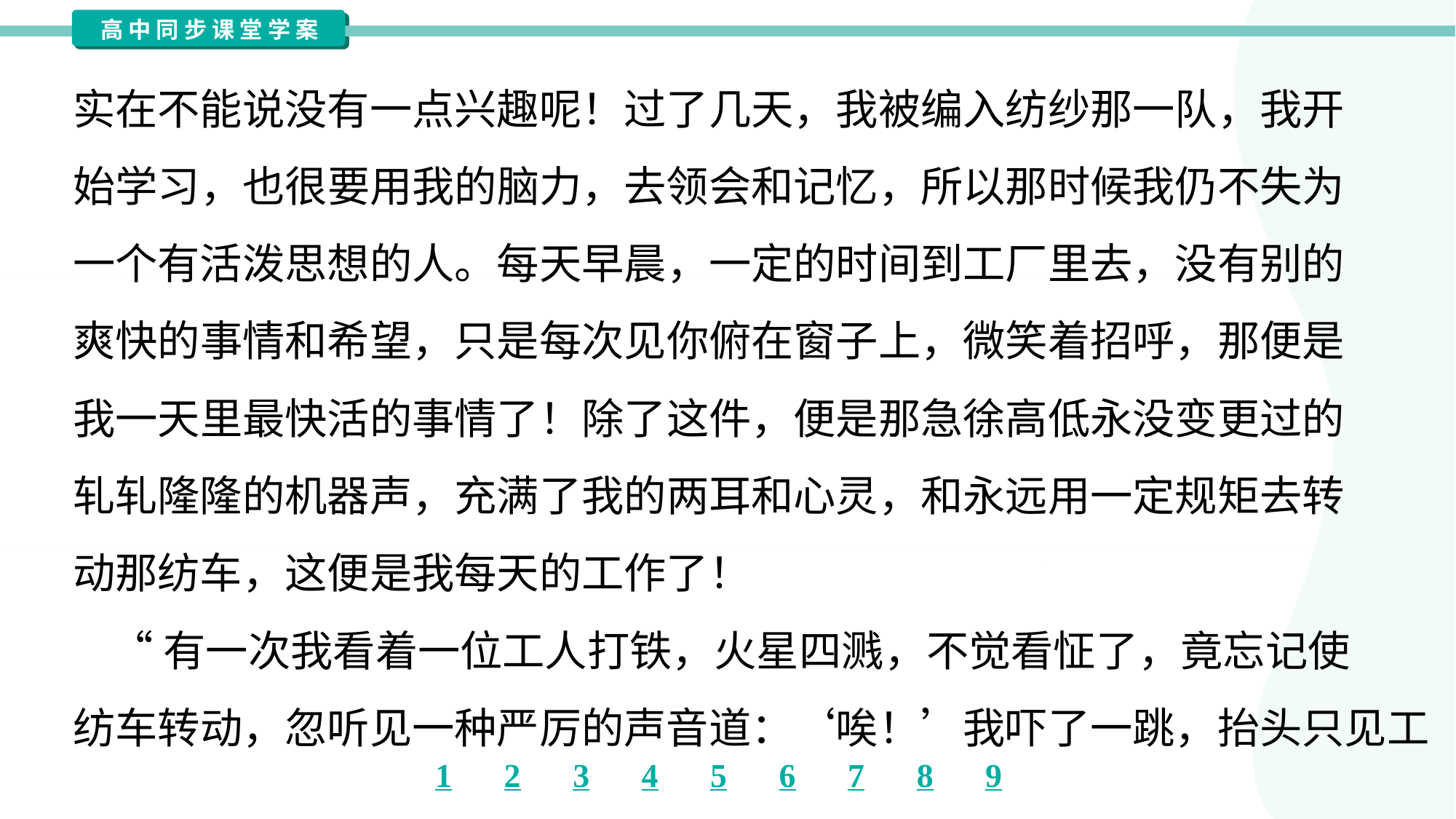

实在不能说没有一点兴趣呢！过了几天，我被编入纺纱那一队，我开
始学习，也很要用我的脑力，去领会和记忆，所以那时候我仍不失为
一个有活泼思想的人。每天早晨，一定的时间到工厂里去，没有别的
爽快的事情和希望，只是每次见你俯在窗子上，微笑着招呼，那便是
我一天里最快活的事情了！除了这件，便是那急徐高低永没变更过的
轧轧隆隆的机器声，充满了我的两耳和心灵，和永远用一定规矩去转
动那纺车，这便是我每天的工作了！
    “有一次我看着一位工人打铁，火星四溅，不觉看怔了，竟忘记使
纺车转动，忽听见一种严厉的声音道：‘唉！’我吓了一跳，抬头只见工